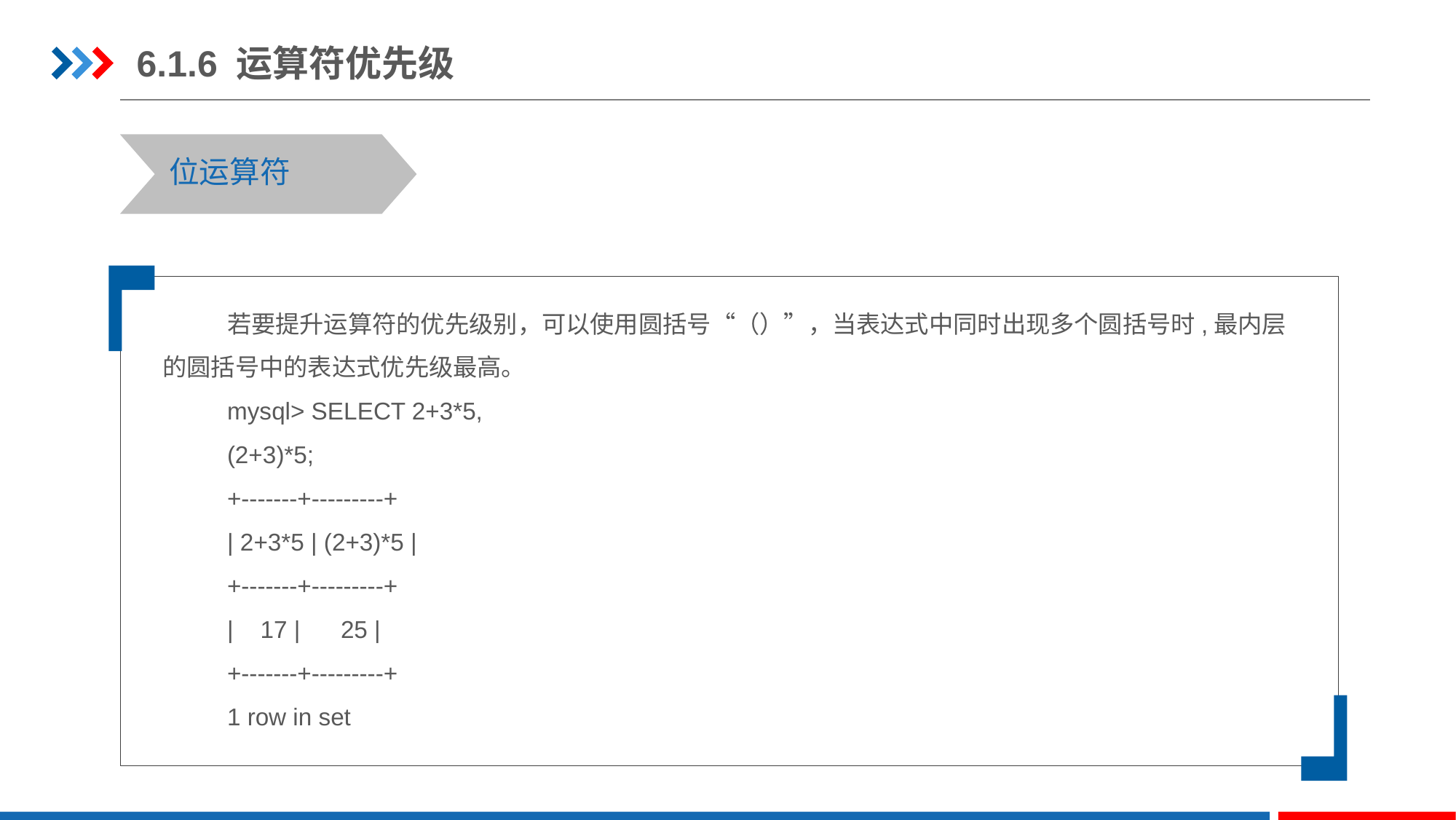

6.1.6 运算符优先级

位运算符

若要提升运算符的优先级别，可以使用圆括号“（）”，当表达式中同时出现多个圆括号时,最内层的圆括号中的表达式优先级最高。
mysql> SELECT 2+3*5,
(2+3)*5;
+-------+---------+
| 2+3*5 | (2+3)*5 |
+-------+---------+
|    17 |      25 |
+-------+---------+
1 row in set